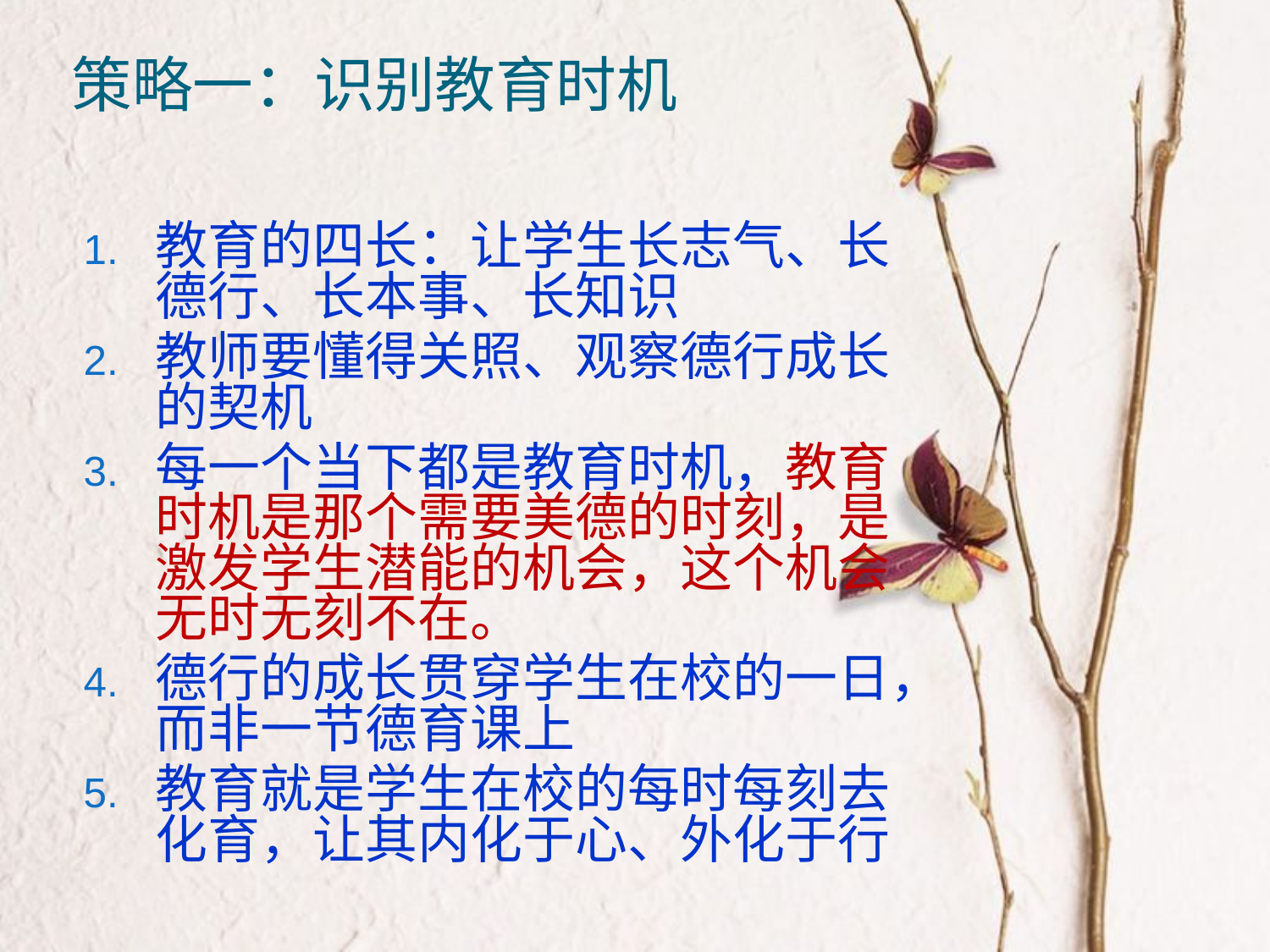

# 策略一：识别教育时机
教育的四长：让学生长志气、长德行、长本事、长知识
教师要懂得关照、观察德行成长的契机
每一个当下都是教育时机，教育时机是那个需要美德的时刻，是激发学生潜能的机会，这个机会无时无刻不在。
德行的成长贯穿学生在校的一日，而非一节德育课上
教育就是学生在校的每时每刻去化育，让其内化于心、外化于行